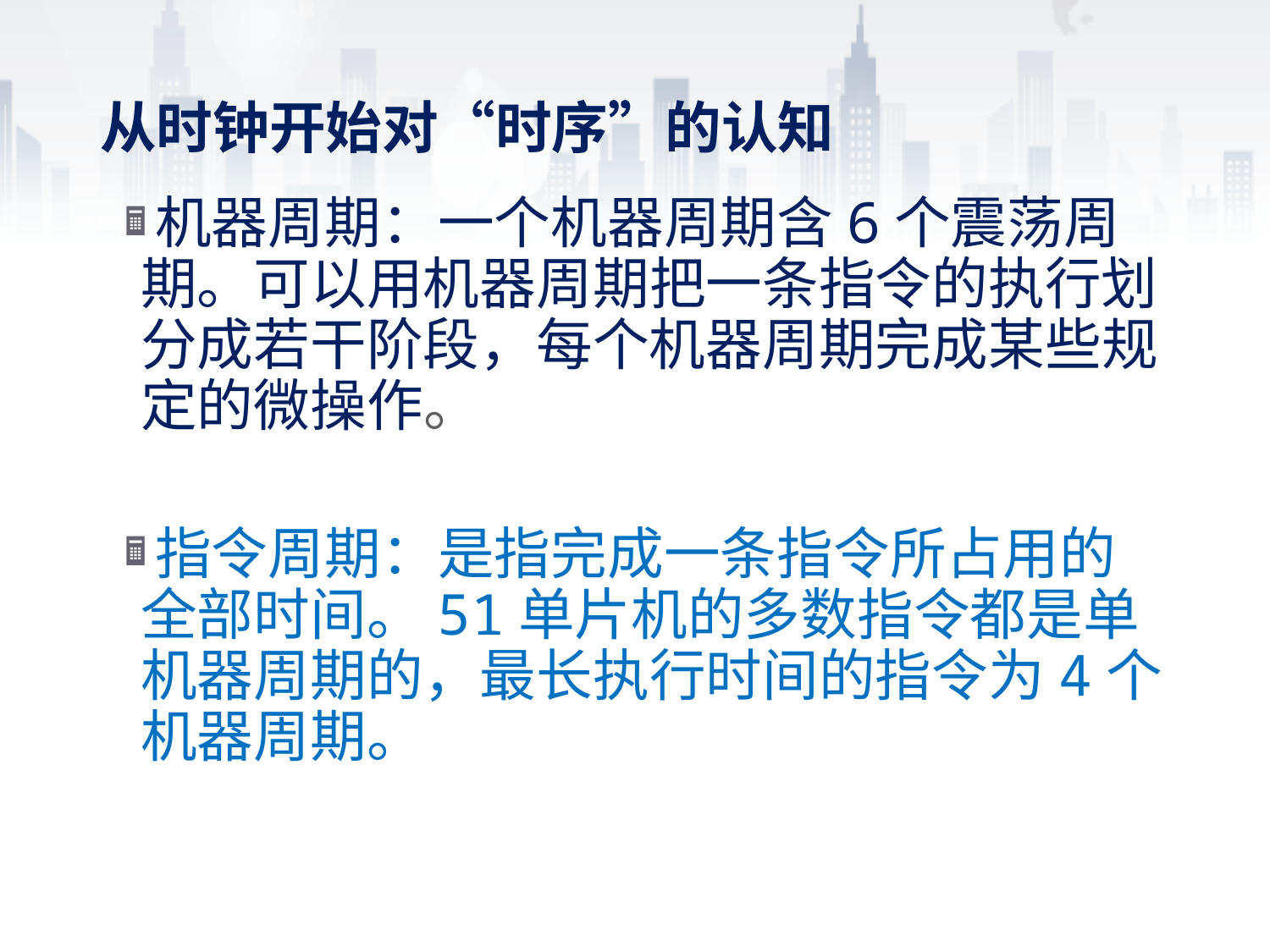

# 从时钟开始对“时序”的认知
机器周期：一个机器周期含6个震荡周期。可以用机器周期把一条指令的执行划分成若干阶段，每个机器周期完成某些规定的微操作。

指令周期：是指完成一条指令所占用的全部时间。51单片机的多数指令都是单机器周期的，最长执行时间的指令为4个机器周期。